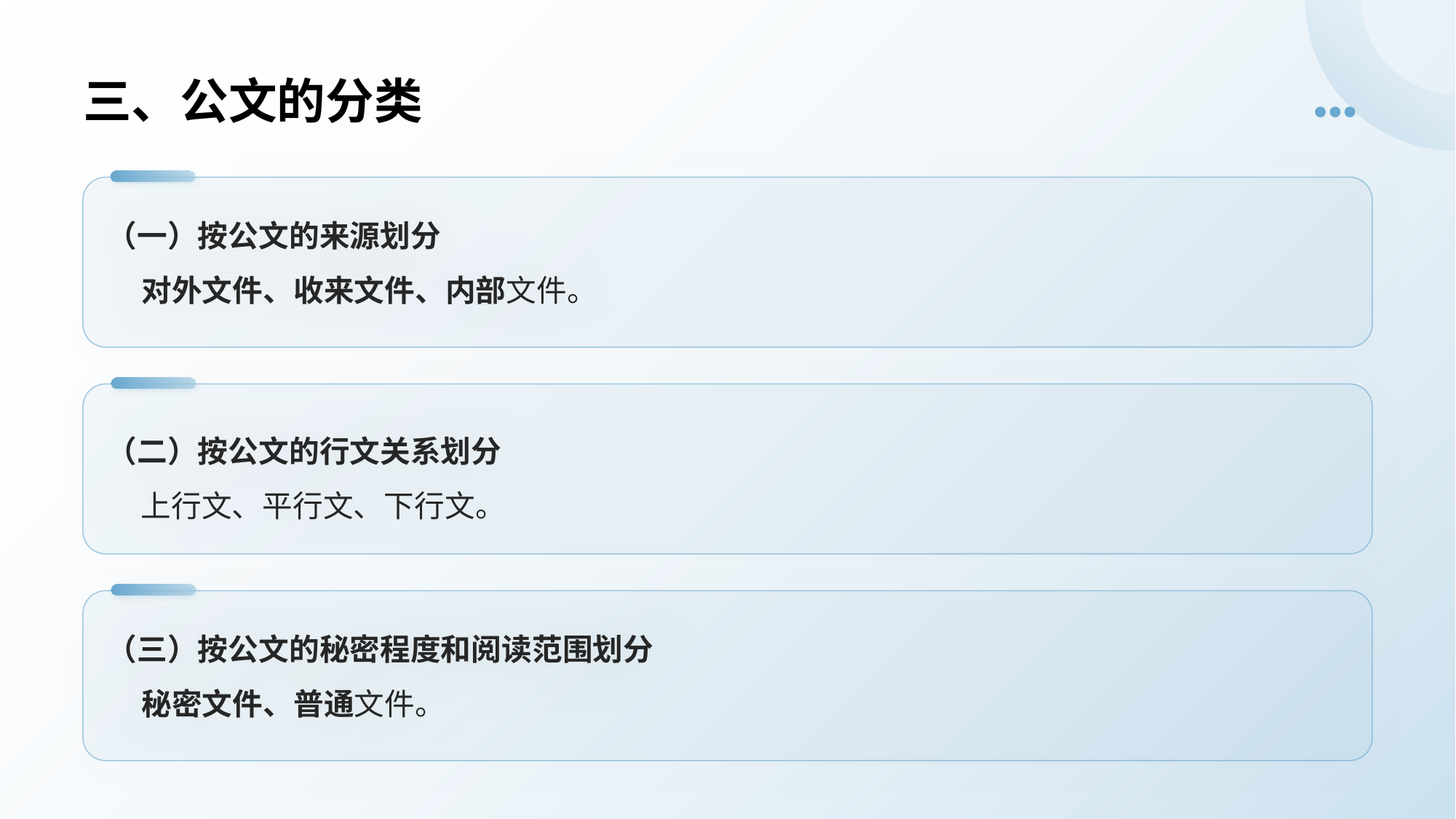

# 三、公文的分类

（一）按公文的来源划分    对外文件、收来文件、内部文件。

（二）按公文的行文关系划分
    上行文、平行文、下行文。

（三）按公文的秘密程度和阅读范围划分    秘密文件、普通文件。